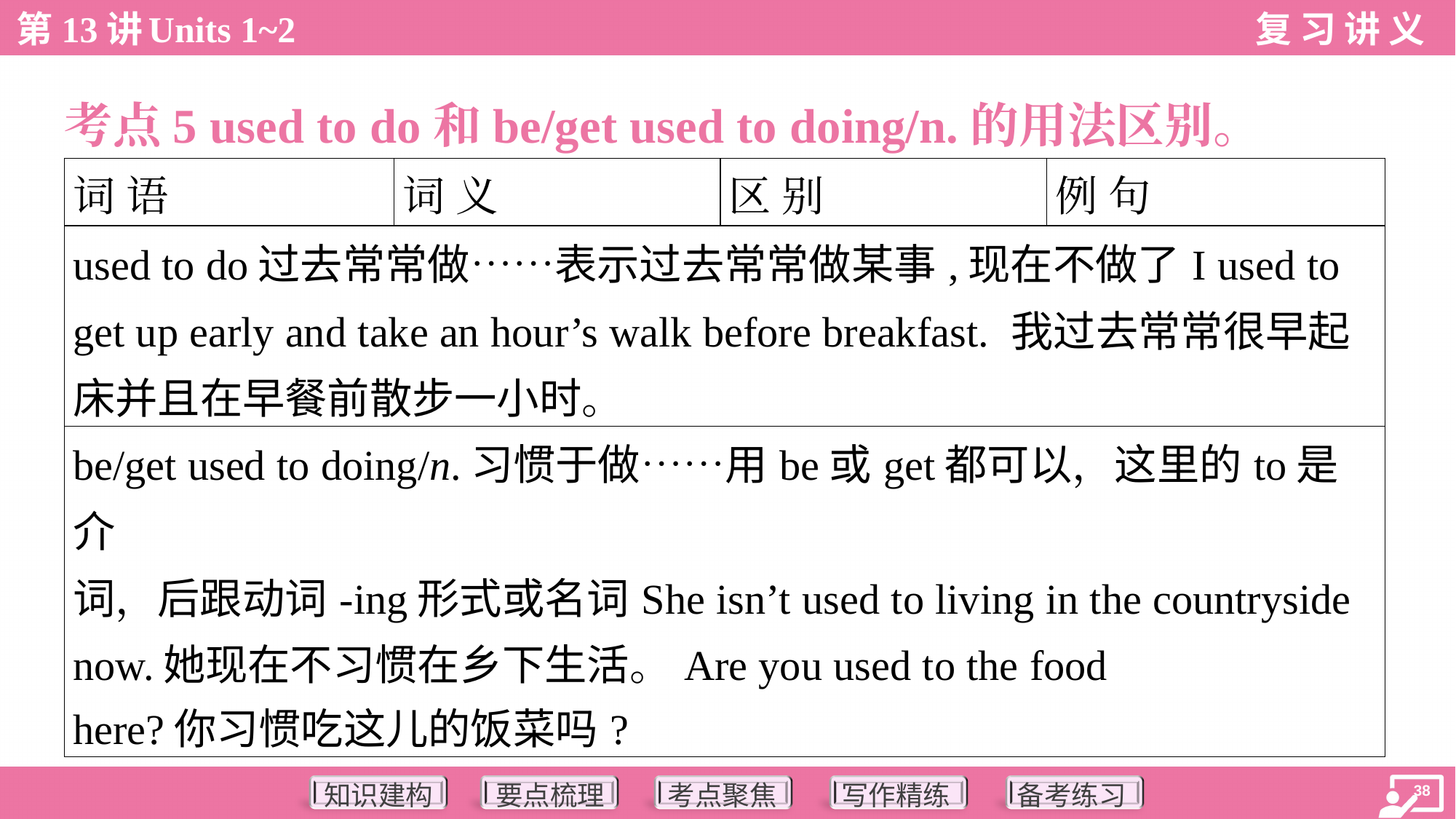

考点5 used to do和be/get used to doing/n.的用法区别。
| 词 语 | 词 义 | 区 别 | 例 句 |
| --- | --- | --- | --- |
| used to do过去常常做……表示过去常常做某事,现在不做了I used to get up early and take an hour’s walk before breakfast. 我过去常常很早起床并且在早餐前散步一小时。 |  |  |  |
| be/get used to doing/n.习惯于做……用be或get都可以，这里的to是介 词，后跟动词-ing形式或名词She isn’t used to living in the countryside now.她现在不习惯在乡下生活。Are you used to the food here?你习惯吃这儿的饭菜吗? |  |  |  |